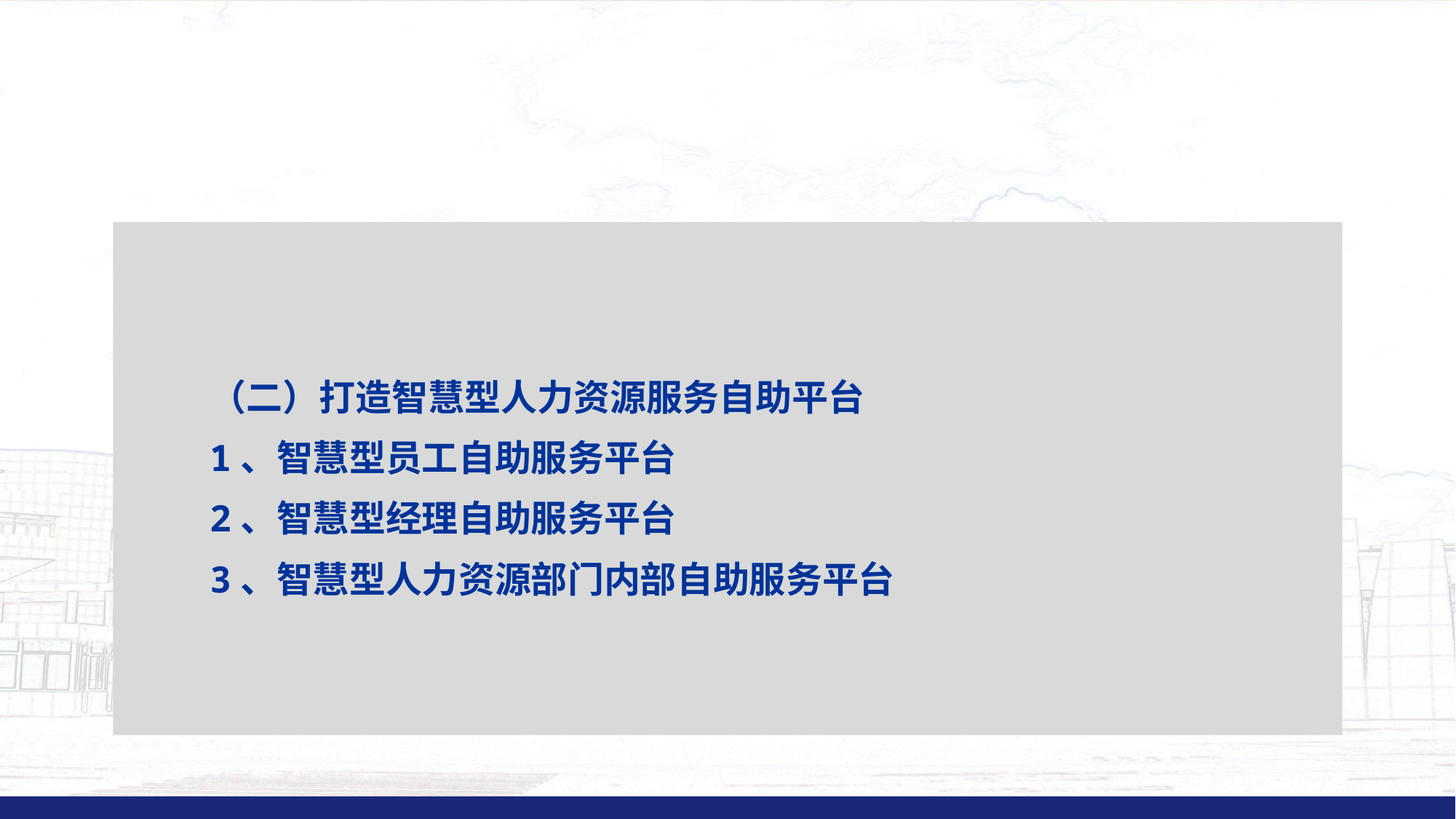

#

（二）打造智慧型人力资源服务自助平台
1、智慧型员工自助服务平台
2、智慧型经理自助服务平台
3、智慧型人力资源部门内部自助服务平台